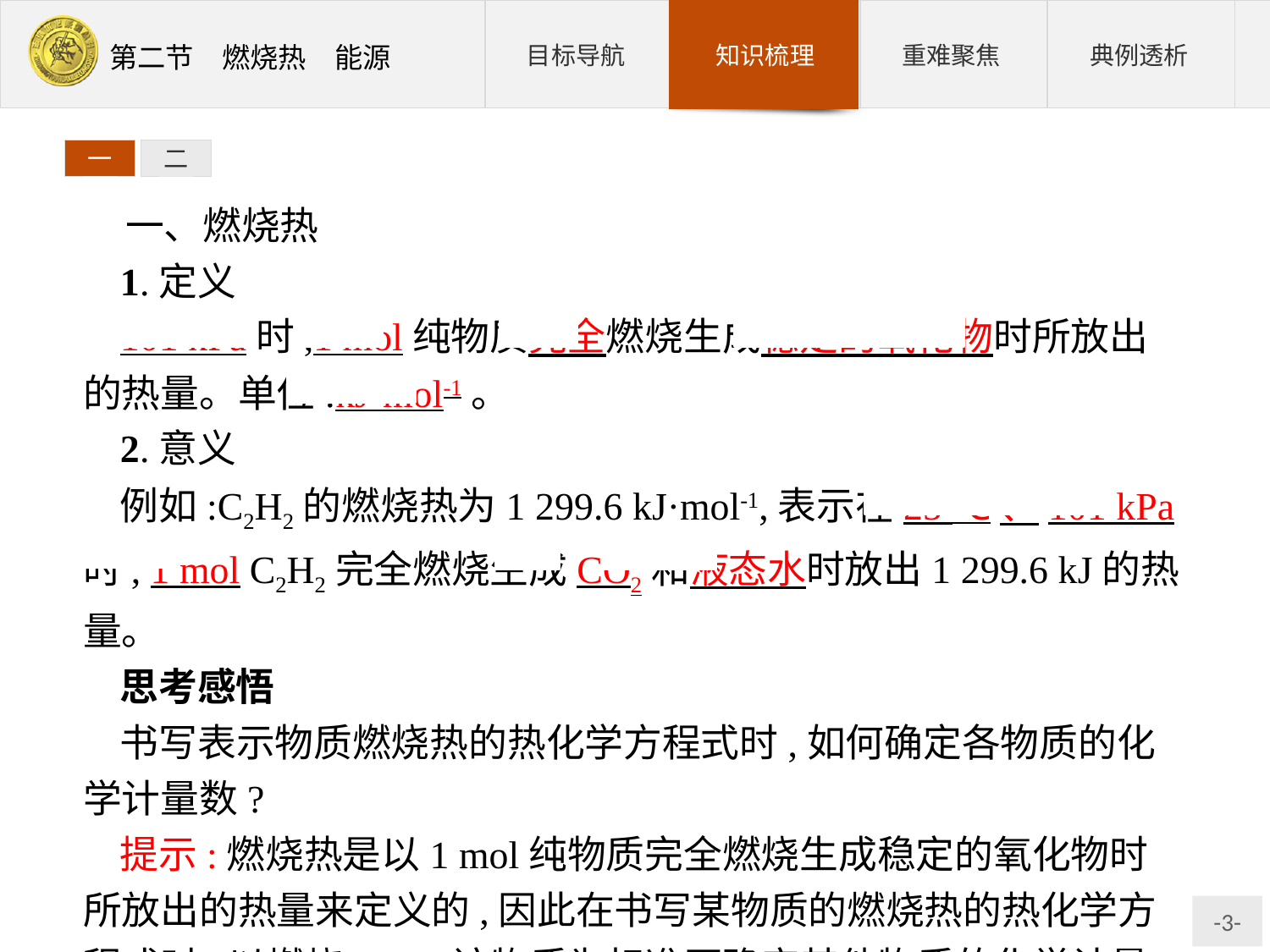

一
二
一、燃烧热
1.定义
101 kPa时,1 mol纯物质完全燃烧生成稳定的氧化物时所放出的热量。单位:kJ·mol-1。
2.意义
例如:C2H2的燃烧热为1 299.6 kJ·mol-1,表示在25 ℃、101 kPa时, 1 mol C2H2完全燃烧生成CO2和液态水时放出1 299.6 kJ的热量。
思考感悟
书写表示物质燃烧热的热化学方程式时,如何确定各物质的化学计量数?
提示:燃烧热是以1 mol纯物质完全燃烧生成稳定的氧化物时所放出的热量来定义的,因此在书写某物质的燃烧热的热化学方程式时,以燃烧1 mol该物质为标准再确定其他物质的化学计量数。